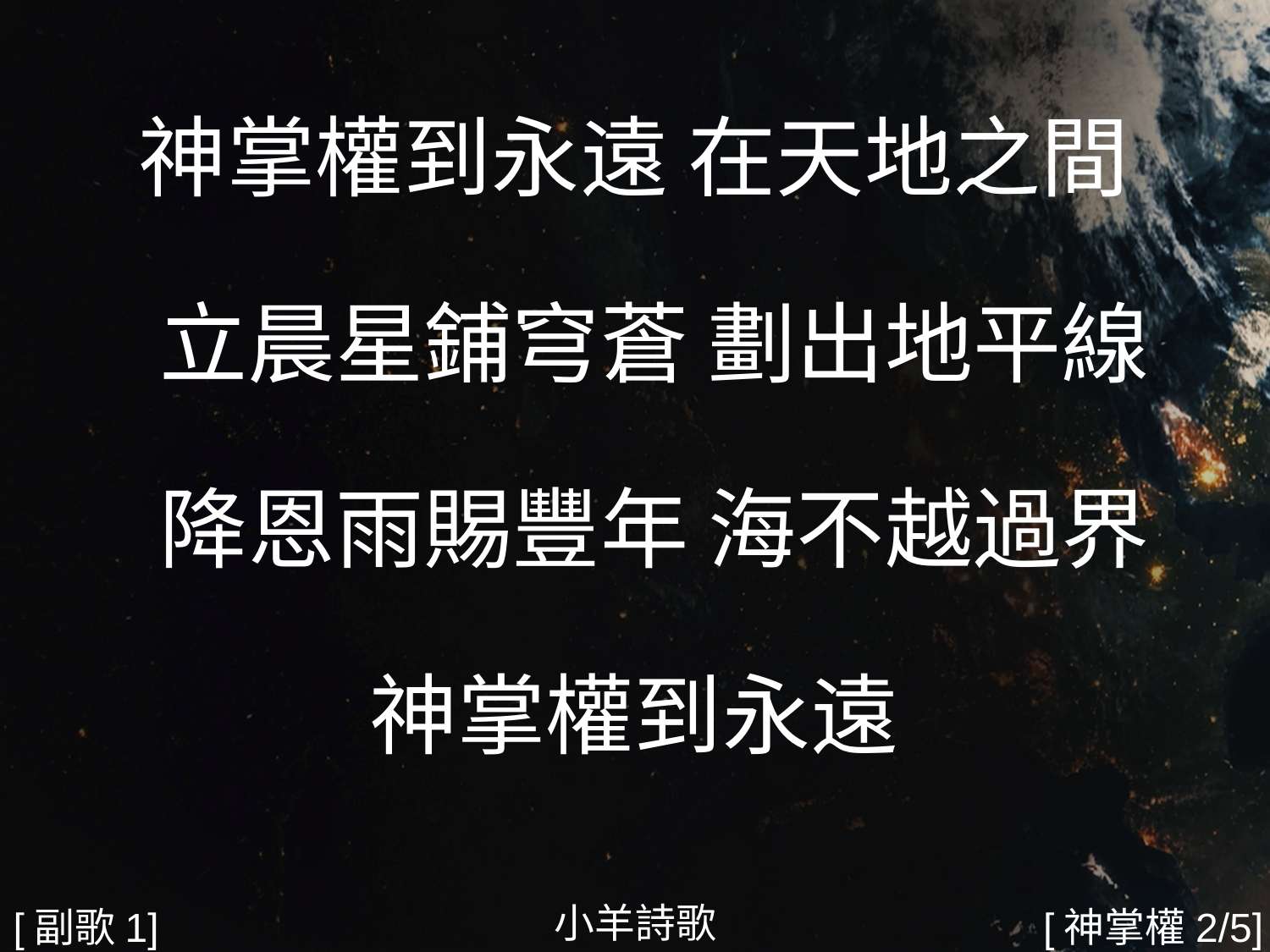

神掌權到永遠 在天地之間

 立晨星鋪穹蒼 劃出地平線

 降恩雨賜豐年 海不越過界

神掌權到永遠

#

小羊詩歌
[副歌1]
[神掌權2/5]